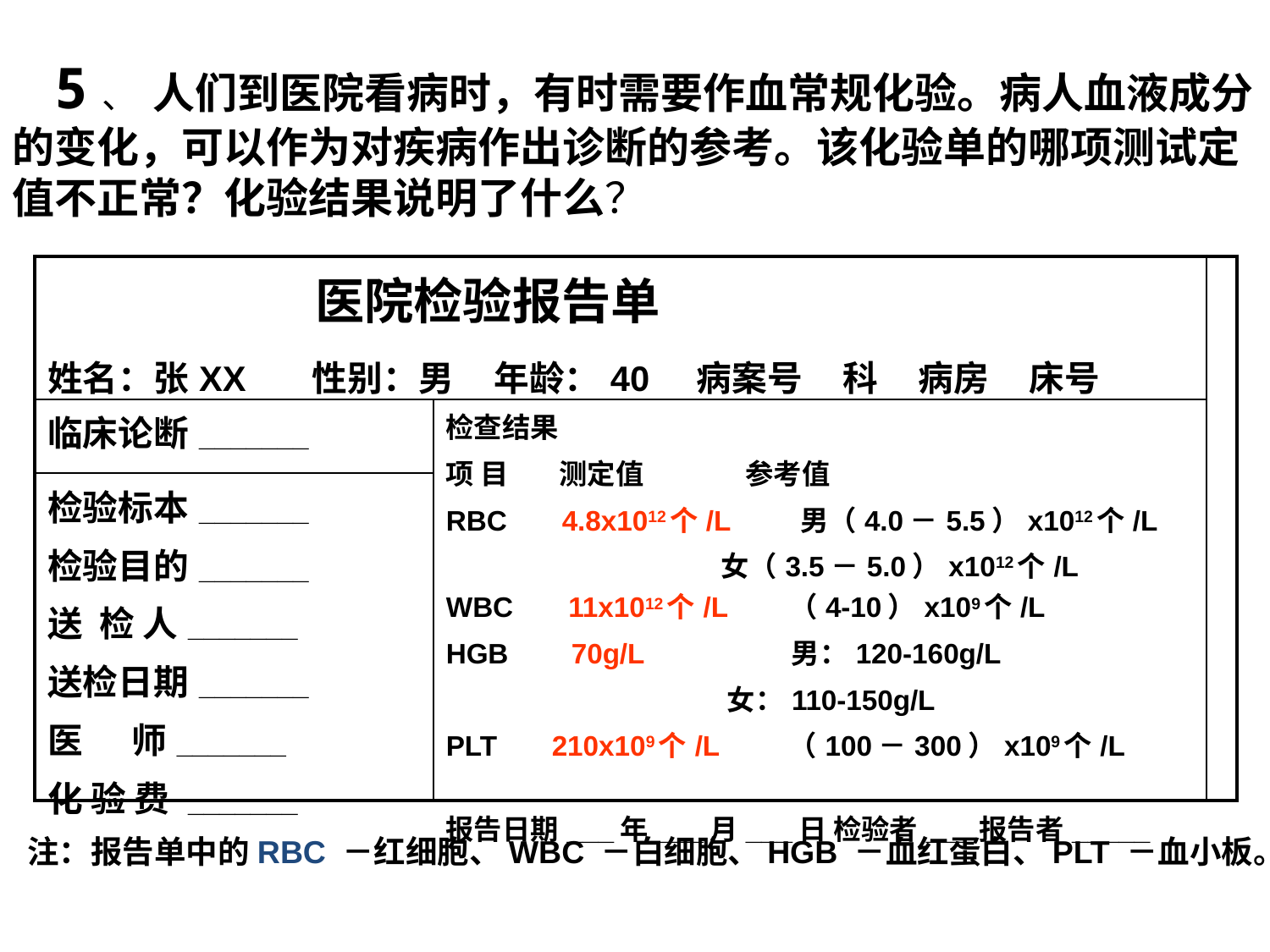

5、  人们到医院看病时，有时需要作血常规化验。病人血液成分的变化，可以作为对疾病作出诊断的参考。该化验单的哪项测试定值不正常？化验结果说明了什么？

| 医院检验报告单 姓名：张XX 性别：男 年龄：40 病案号 科 病房 床号 |  |  |
| --- | --- | --- |
| 临床论断\_\_\_\_\_\_\_ | 检查结果 项 目 测定值 参考值 RBC 4.8x1012个/L 男（4.0－5.5）x1012个/L 女（3.5－5.0）x1012个/L WBC 11x1012个/L （4-10）x109个/L HGB 70g/L 男：120-160g/L 女：110-150g/L PLT 210x109个/L （100－300）x109个/L 报告日期\_\_\_年\_\_\_月\_\_\_日 检验者\_\_\_报告者\_\_\_\_\_ |  |
| 检验标本\_\_\_\_\_\_\_ 检验目的\_\_\_\_\_\_\_ 送 检 人\_\_\_\_\_\_\_ 送检日期\_\_\_\_\_\_\_ 医 师\_\_\_\_\_\_\_ 化 验 费 \_\_\_\_\_\_\_ |  |  |

注：报告单中的RBC －红细胞、WBC －白细胞、HGB －血红蛋白、PLT －血小板。